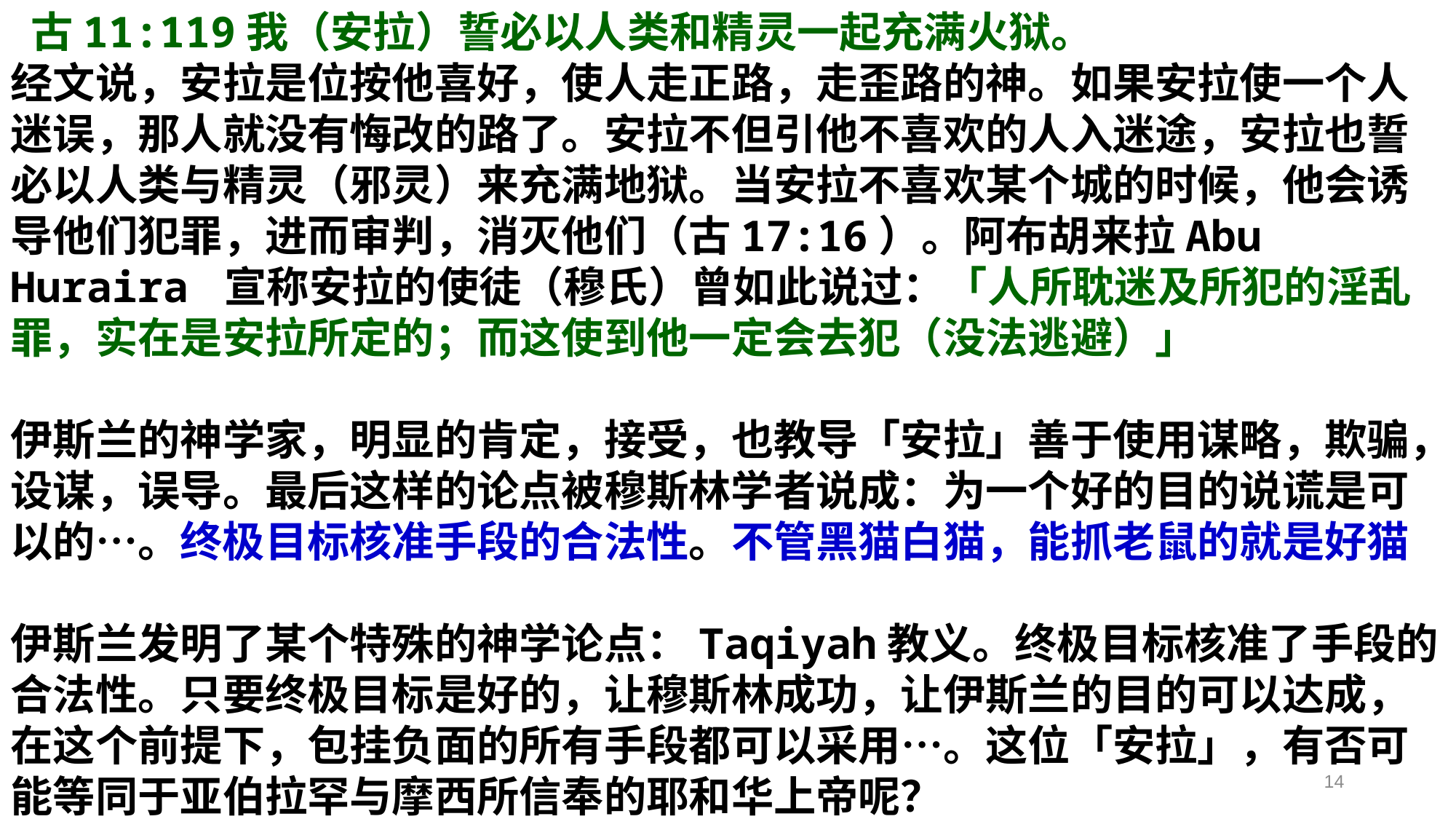

古11:119我（安拉）誓必以人类和精灵一起充满火狱。
经文说，安拉是位按他喜好，使人走正路，走歪路的神。如果安拉使一个人迷误，那人就没有悔改的路了。安拉不但引他不喜欢的人入迷途，安拉也誓必以人类与精灵（邪灵）来充满地狱。当安拉不喜欢某个城的时候，他会诱导他们犯罪，进而审判，消灭他们（古17:16）。阿布胡来拉Abu Huraira 宣称安拉的使徒（穆氏）曾如此说过：「人所耽迷及所犯的淫乱罪，实在是安拉所定的；而这使到他一定会去犯（没法逃避）」

伊斯兰的神学家，明显的肯定，接受，也教导「安拉」善于使用谋略，欺骗，设谋，误导。最后这样的论点被穆斯林学者说成：为一个好的目的说谎是可以的…。终极目标核准手段的合法性。不管黑猫白猫，能抓老鼠的就是好猫

伊斯兰发明了某个特殊的神学论点：Taqiyah教义。终极目标核准了手段的合法性。只要终极目标是好的，让穆斯林成功，让伊斯兰的目的可以达成，在这个前提下，包挂负面的所有手段都可以采用…。这位「安拉」，有否可能等同于亚伯拉罕与摩西所信奉的耶和华上帝呢？
14